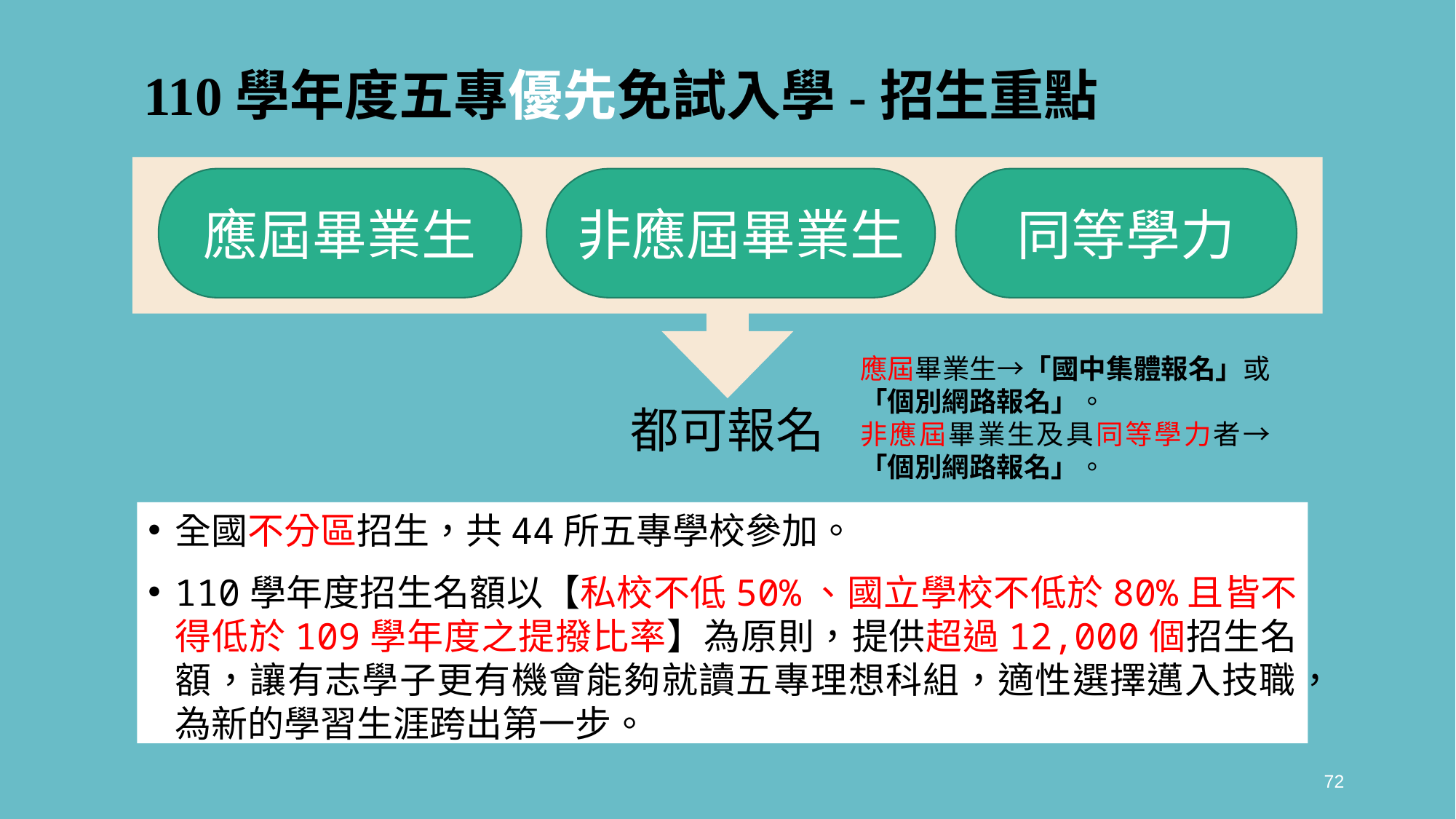

110學年度五專優先免試入學-招生重點

應屆畢業生
非應屆畢業生
同等學力
應屆畢業生→「國中集體報名」或「個別網路報名」。
非應屆畢業生及具同等學力者→「個別網路報名」。
都可報名
全國不分區招生，共44所五專學校參加。
110學年度招生名額以【私校不低50%、國立學校不低於80%且皆不得低於109學年度之提撥比率】為原則，提供超過12,000個招生名額，讓有志學子更有機會能夠就讀五專理想科組，適性選擇邁入技職，為新的學習生涯跨出第一步。
72